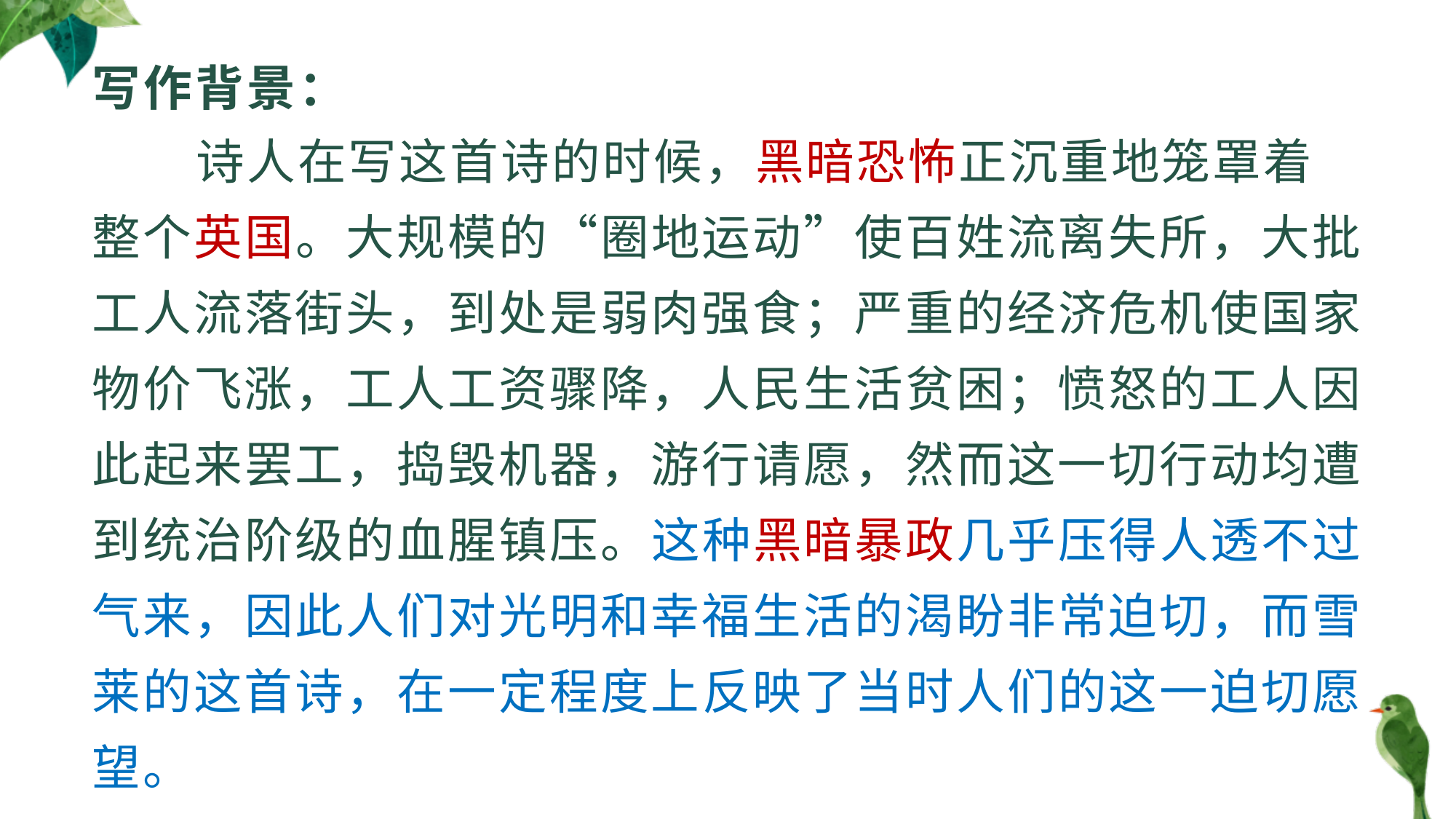

# 写作背景：
       诗人在写这首诗的时候，黑暗恐怖正沉重地笼罩着整个英国。大规模的“圈地运动”使百姓流离失所，大批工人流落街头，到处是弱肉强食；严重的经济危机使国家物价飞涨，工人工资骤降，人民生活贫困；愤怒的工人因此起来罢工，捣毁机器，游行请愿，然而这一切行动均遭到统治阶级的血腥镇压。这种黑暗暴政几乎压得人透不过气来，因此人们对光明和幸福生活的渴盼非常迫切，而雪莱的这首诗，在一定程度上反映了当时人们的这一迫切愿望。